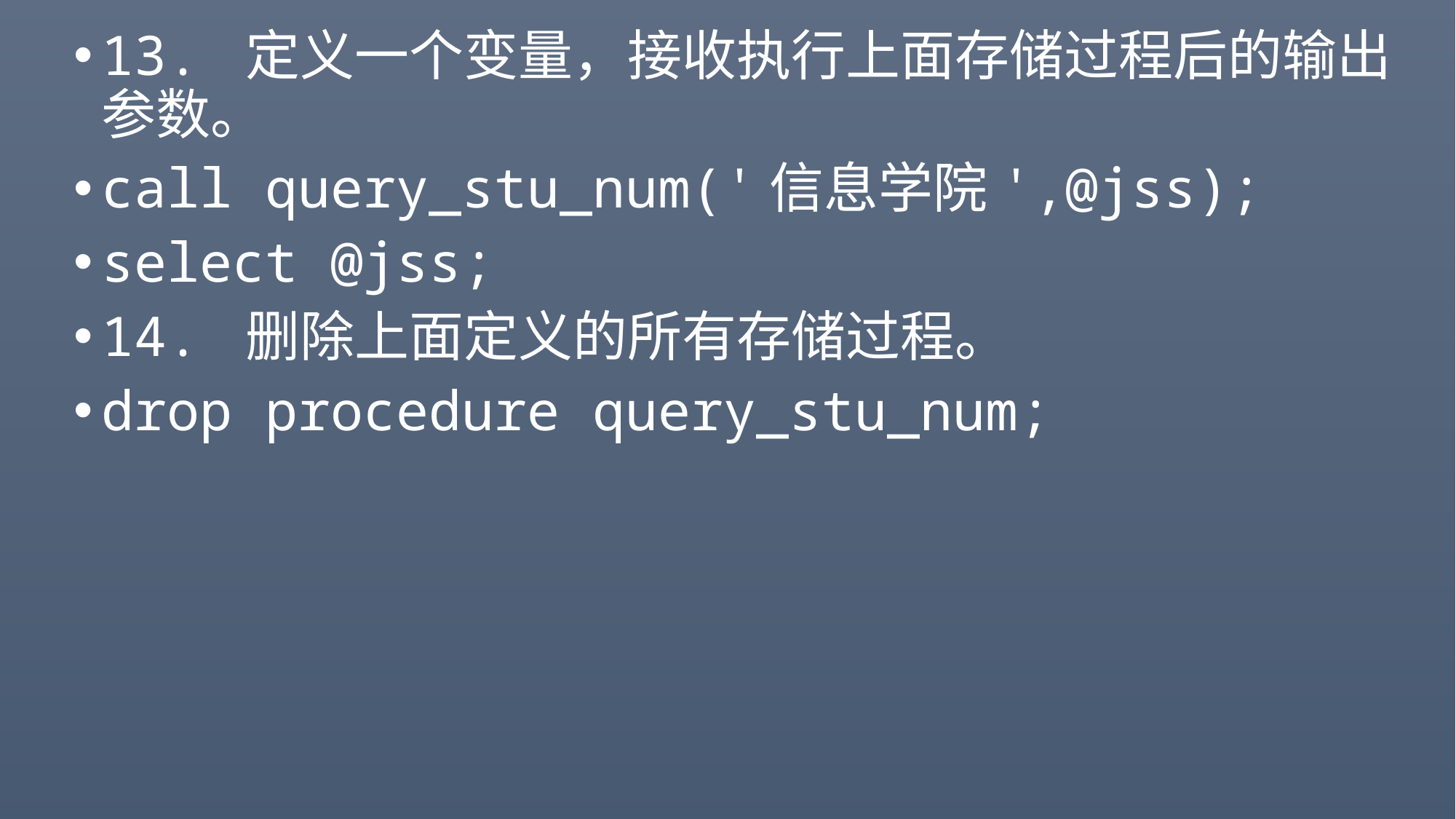

#
13. 定义一个变量，接收执行上面存储过程后的输出参数。
call query_stu_num('信息学院',@jss);
select @jss;
14. 删除上面定义的所有存储过程。
drop procedure query_stu_num;